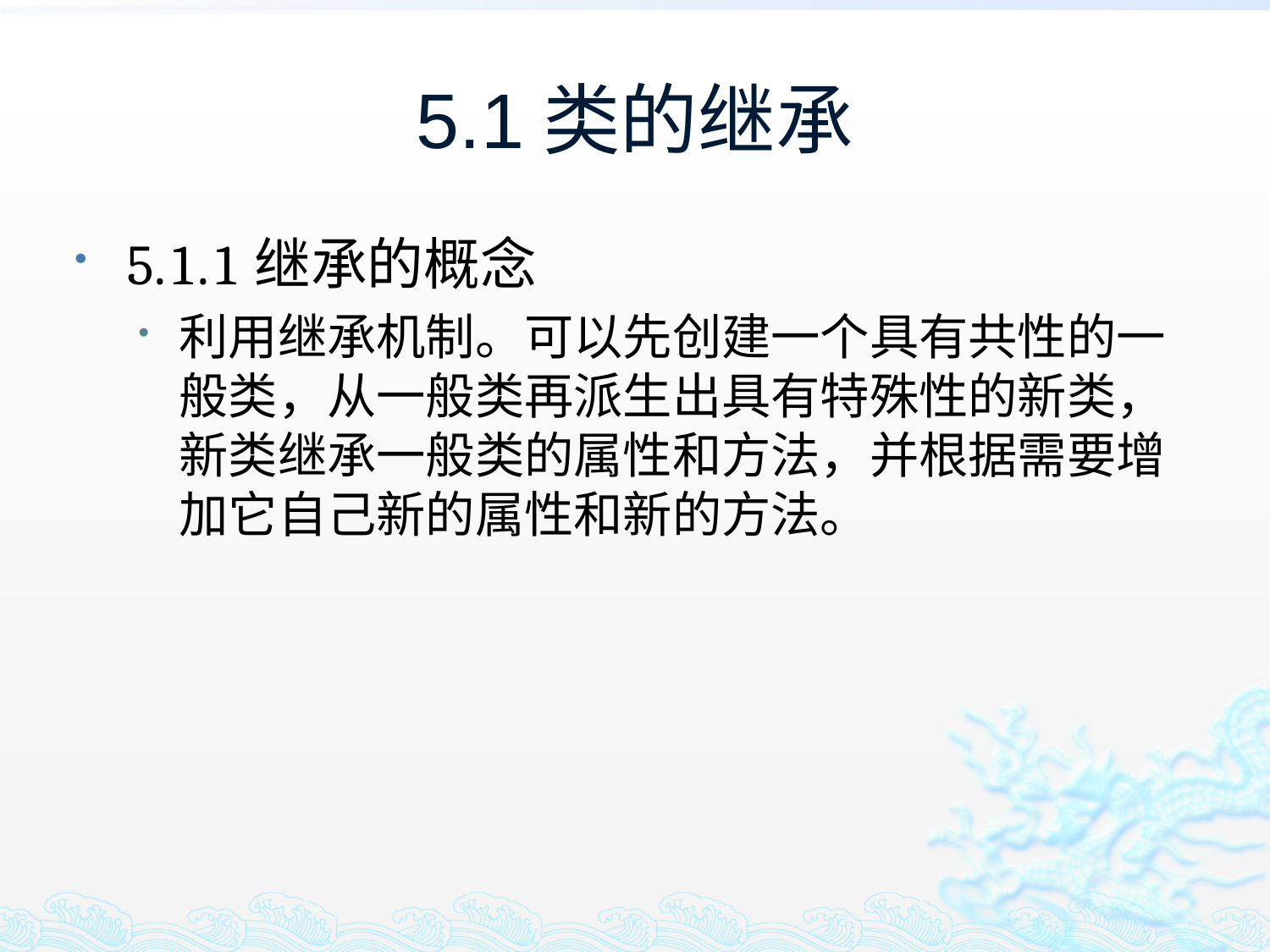

# 5.1类的继承
5.1.1继承的概念
利用继承机制。可以先创建一个具有共性的一般类，从一般类再派生出具有特殊性的新类，新类继承一般类的属性和方法，并根据需要增加它自己新的属性和新的方法。